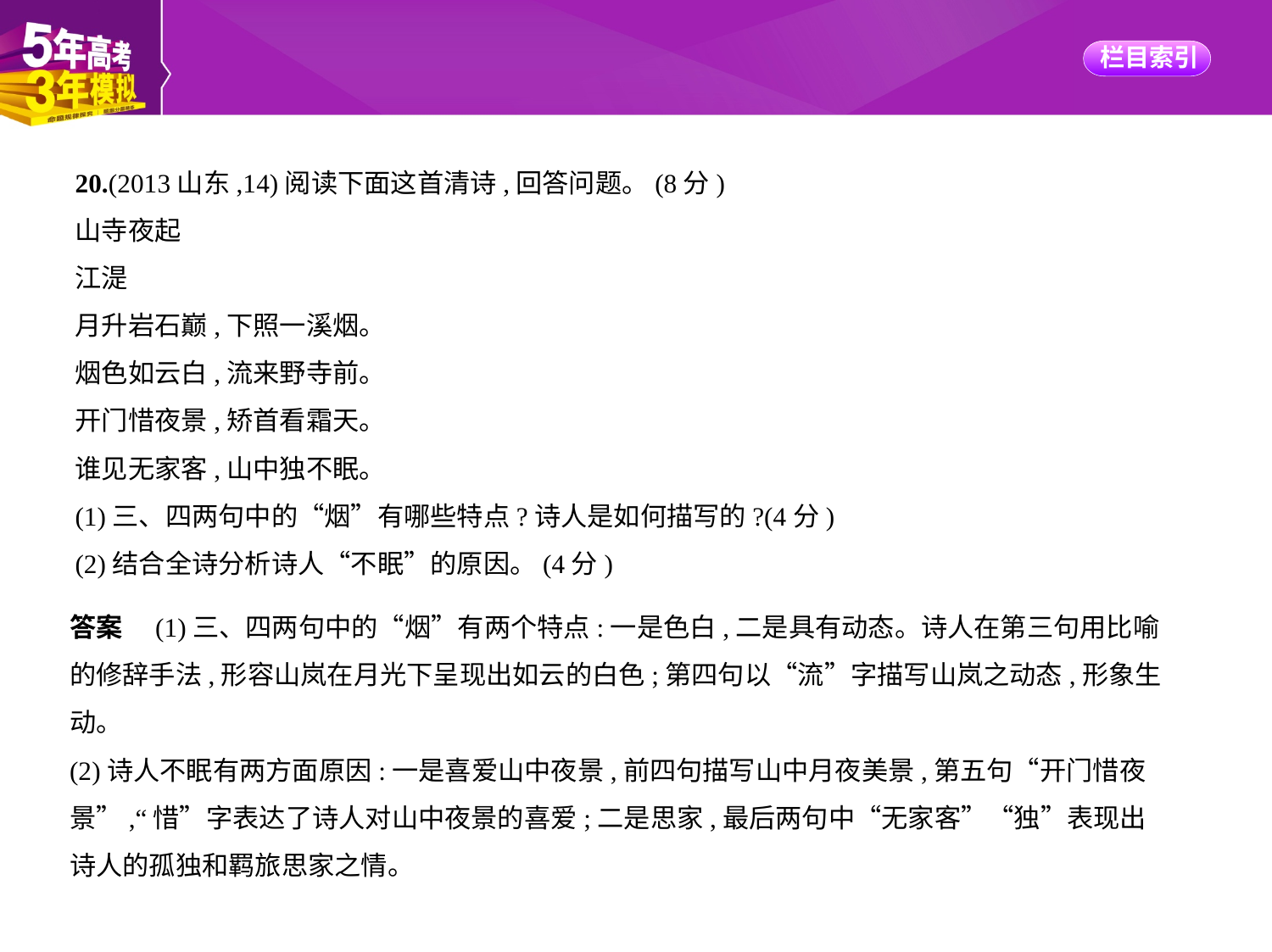

20.(2013山东,14)阅读下面这首清诗,回答问题。(8分)
山寺夜起
江湜
月升岩石巅,下照一溪烟。
烟色如云白,流来野寺前。
开门惜夜景,矫首看霜天。
谁见无家客,山中独不眠。
(1)三、四两句中的“烟”有哪些特点?诗人是如何描写的?(4分)
(2)结合全诗分析诗人“不眠”的原因。(4分)
答案　(1)三、四两句中的“烟”有两个特点:一是色白,二是具有动态。诗人在第三句用比喻
的修辞手法,形容山岚在月光下呈现出如云的白色;第四句以“流”字描写山岚之动态,形象生
动。
(2)诗人不眠有两方面原因:一是喜爱山中夜景,前四句描写山中月夜美景,第五句“开门惜夜
景”,“惜”字表达了诗人对山中夜景的喜爱;二是思家,最后两句中“无家客”“独”表现出
诗人的孤独和羁旅思家之情。